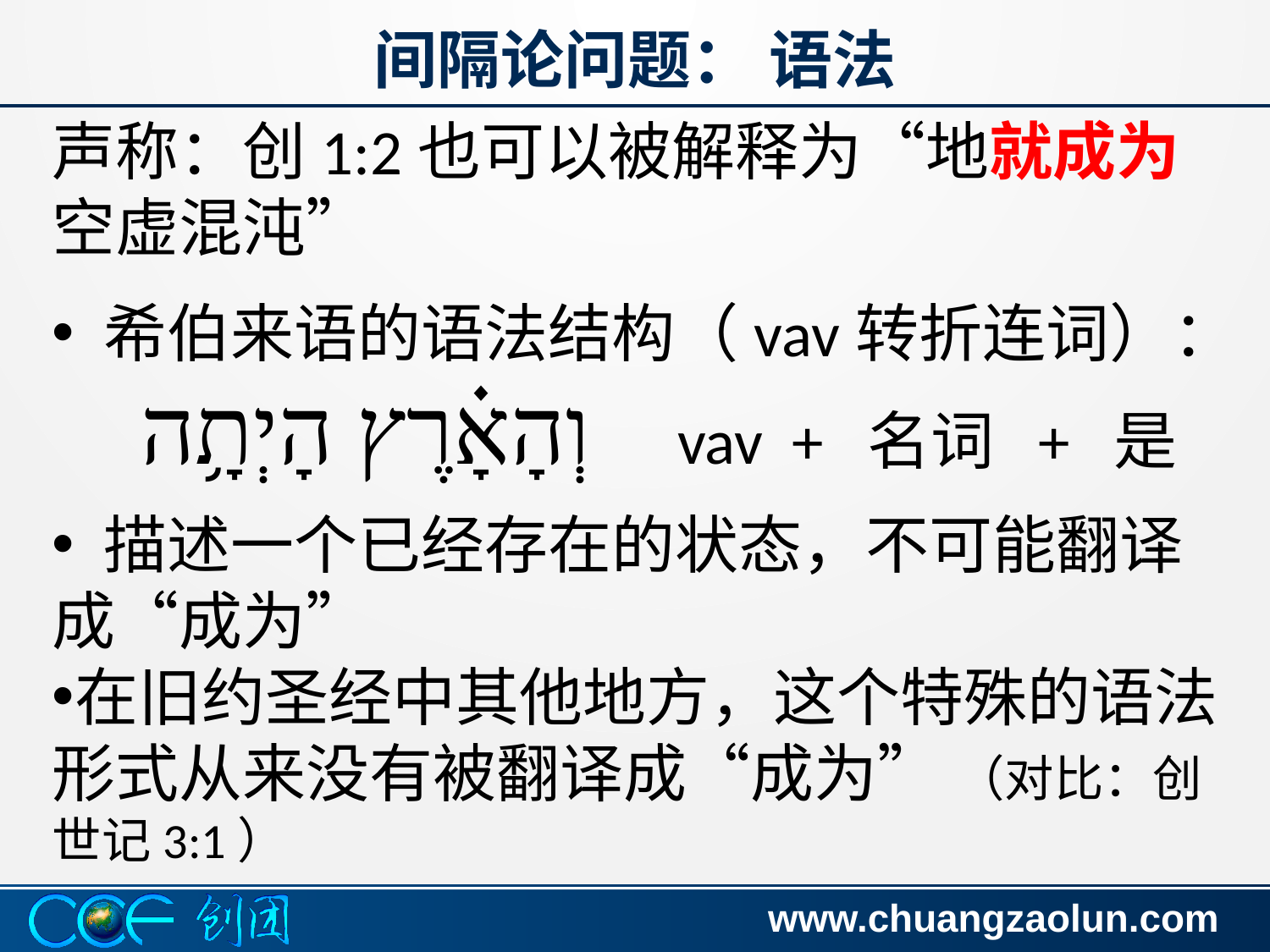

# 间隔论问题： 语法
声称：创1:2也可以被解释为“地就成为空虚混沌”

 希伯来语的语法结构（vav转折连词）：
  וְהָאָ֗רֶץ הָיְתָ֥ה     vav  +  名词  +  是
 描述一个已经存在的状态，不可能翻译成“成为”
在旧约圣经中其他地方，这个特殊的语法形式从来没有被翻译成“成为” （对比：创世记3:1）